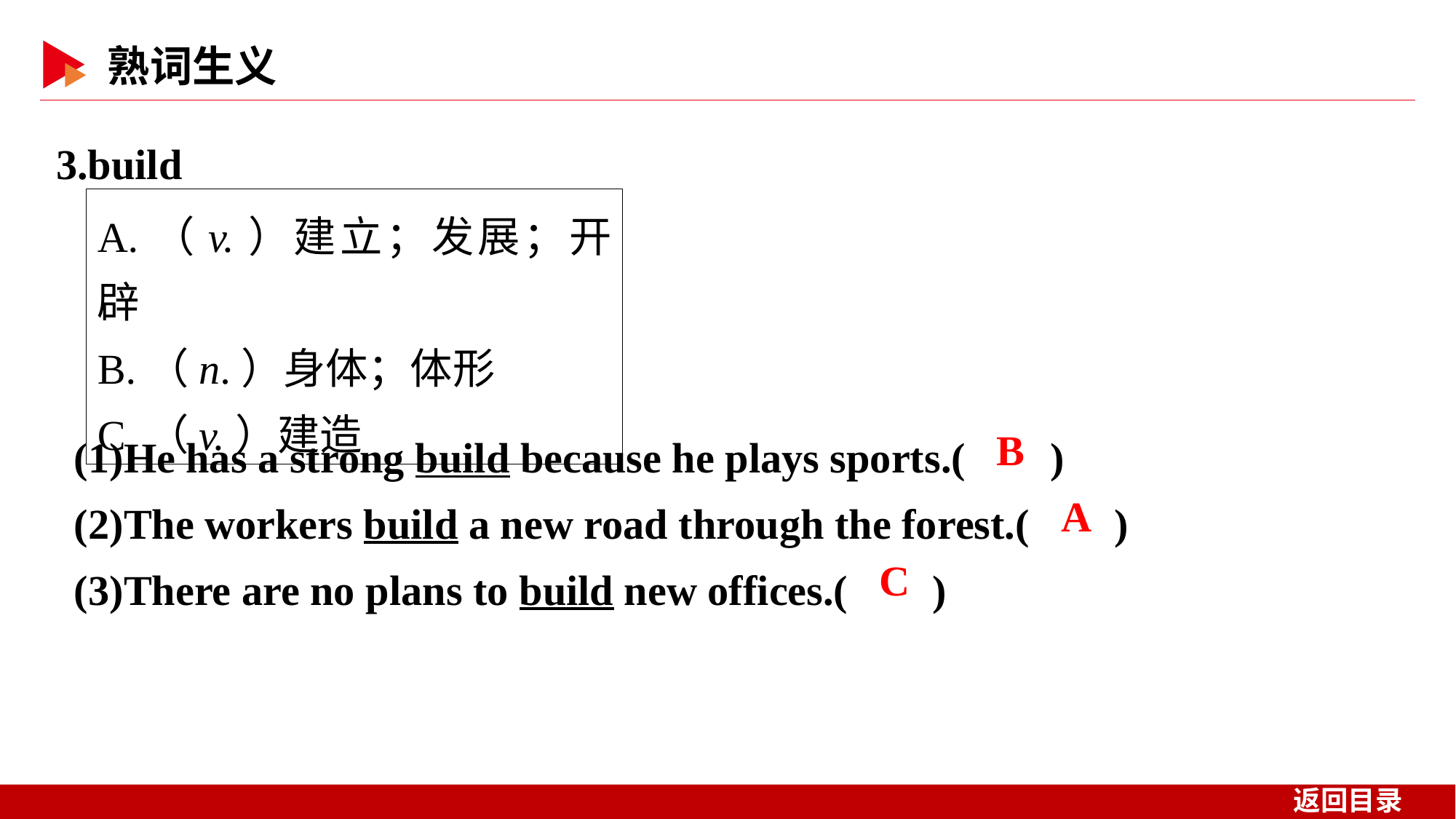

3.build
A.（v.）建立；发展；开辟
B.（n.）身体；体形
C.（v.）建造
(1)He has a strong build because he plays sports.(        )
(2)The workers build a new road through the forest.(        )
(3)There are no plans to build new offices.(        )
   B
   A
   C